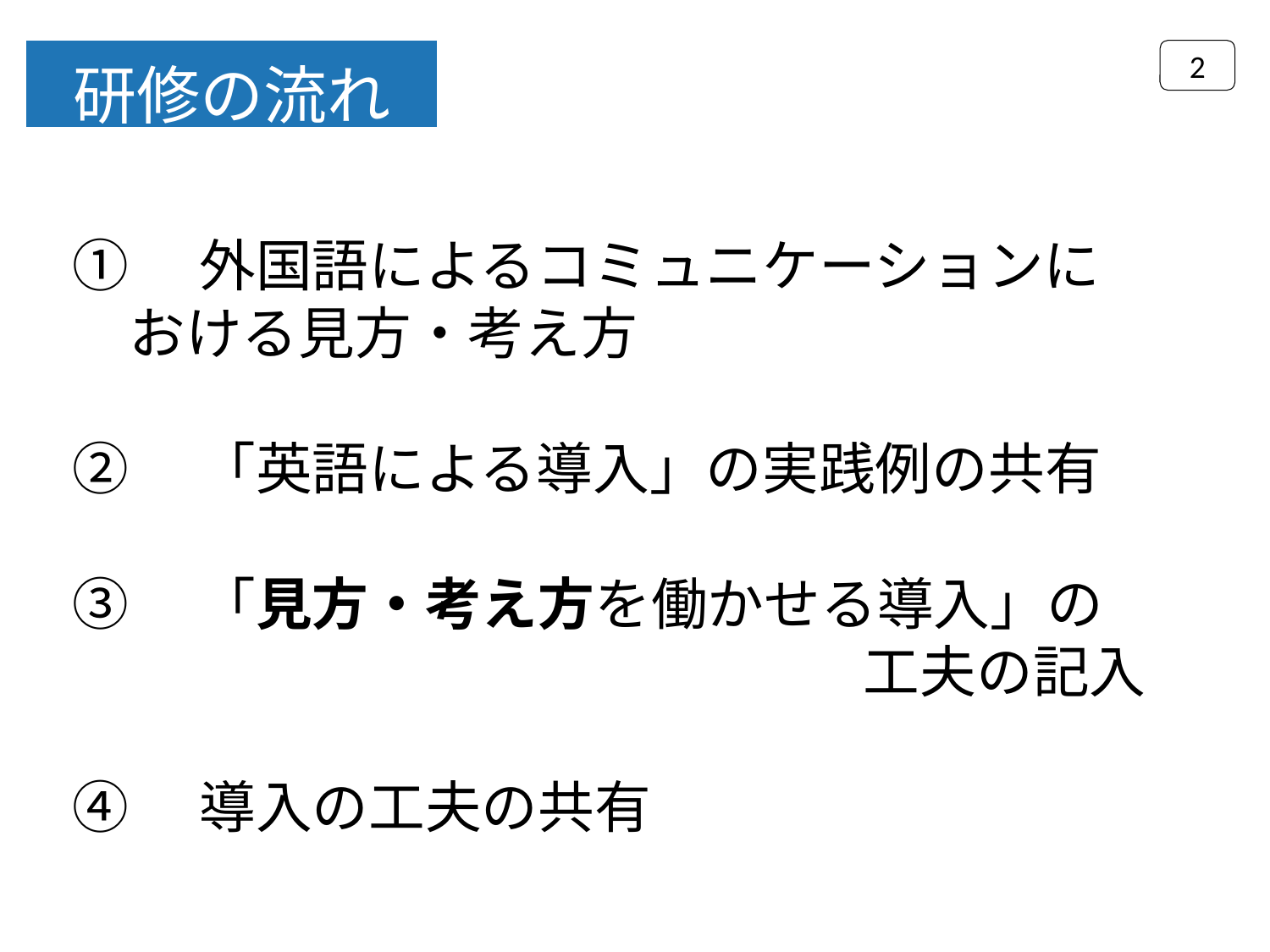

2
研修の流れ

①　外国語によるコミュニケーションに
　おける見方・考え方

②　「英語による導入」の実践例の共有

③　「見方・考え方を働かせる導入」の
　　　　　　　　　　　　　　工夫の記入

④　導入の工夫の共有